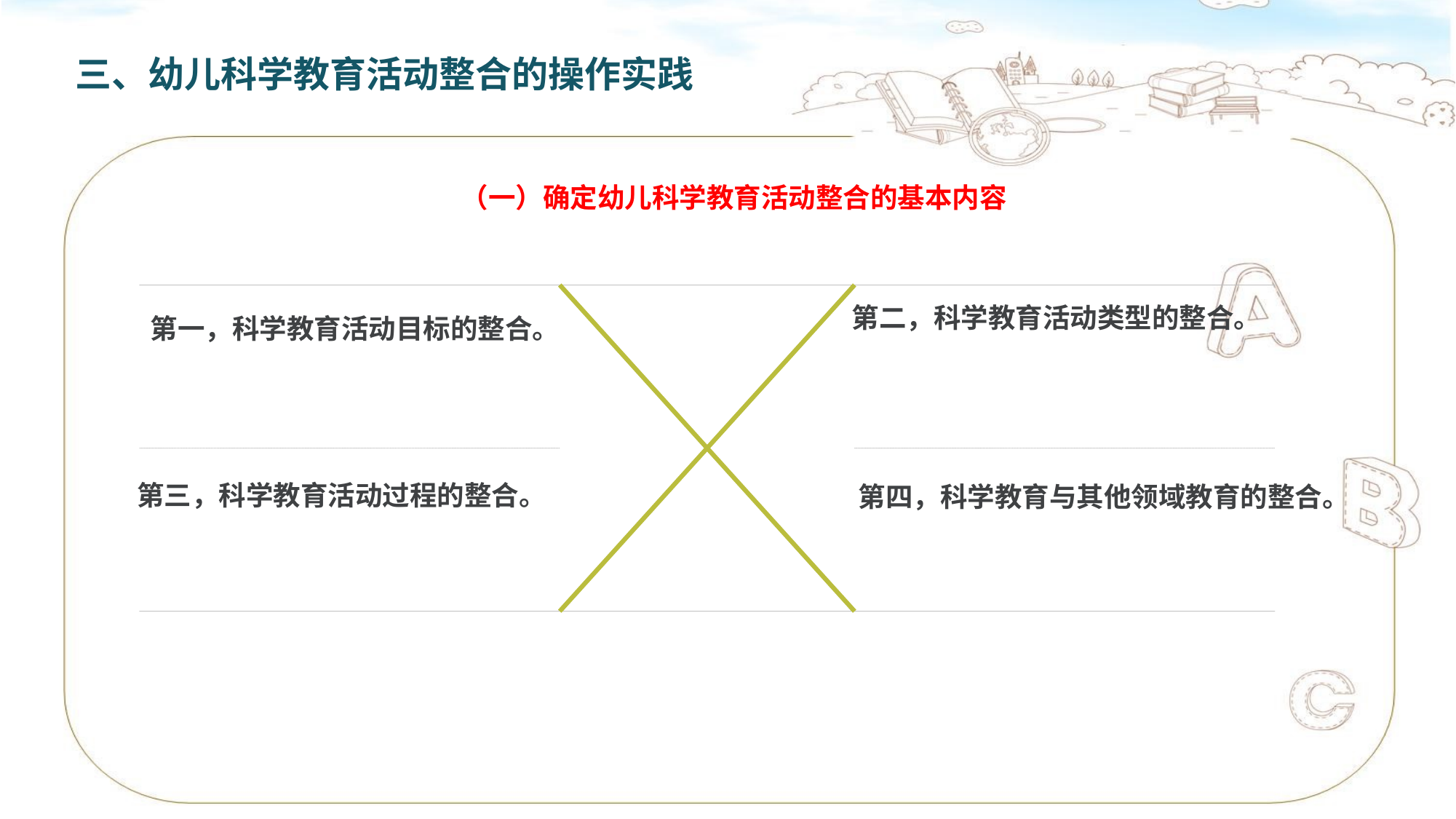

三、幼儿科学教育活动整合的操作实践
（一）确定幼儿科学教育活动整合的基本内容
第二，科学教育活动类型的整合。
第一，科学教育活动目标的整合。
第三，科学教育活动过程的整合。
第四，科学教育与其他领域教育的整合。